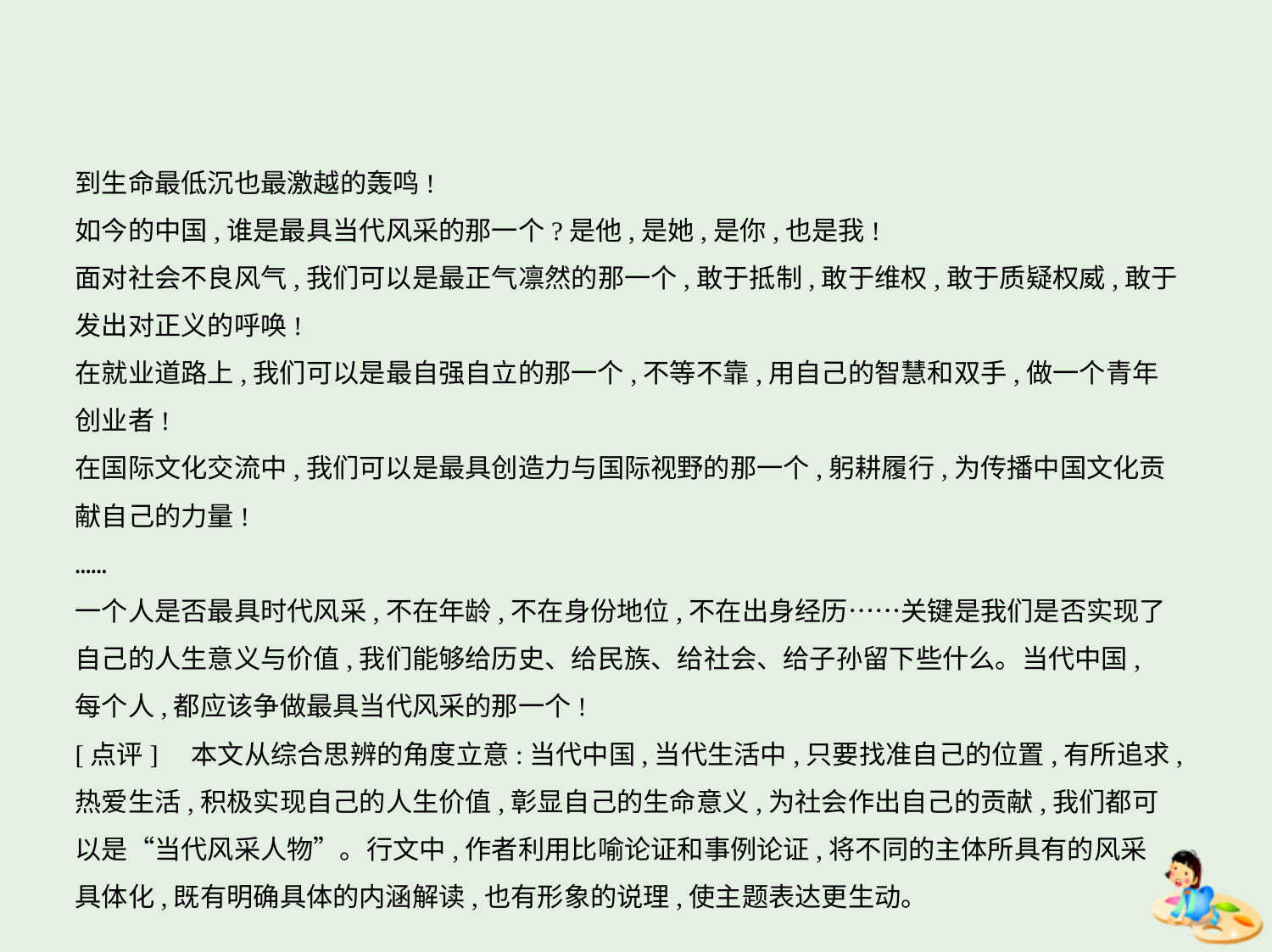

到生命最低沉也最激越的轰鸣!
如今的中国,谁是最具当代风采的那一个?是他,是她,是你,也是我!
面对社会不良风气,我们可以是最正气凛然的那一个,敢于抵制,敢于维权,敢于质疑权威,敢于
发出对正义的呼唤!
在就业道路上,我们可以是最自强自立的那一个,不等不靠,用自己的智慧和双手,做一个青年
创业者!
在国际文化交流中,我们可以是最具创造力与国际视野的那一个,躬耕履行,为传播中国文化贡
献自己的力量!
……
一个人是否最具时代风采,不在年龄,不在身份地位,不在出身经历……关键是我们是否实现了
自己的人生意义与价值,我们能够给历史、给民族、给社会、给子孙留下些什么。当代中国,
每个人,都应该争做最具当代风采的那一个!
[点评]　本文从综合思辨的角度立意:当代中国,当代生活中,只要找准自己的位置,有所追求,
热爱生活,积极实现自己的人生价值,彰显自己的生命意义,为社会作出自己的贡献,我们都可
以是“当代风采人物”。行文中,作者利用比喻论证和事例论证,将不同的主体所具有的风采
具体化,既有明确具体的内涵解读,也有形象的说理,使主题表达更生动。